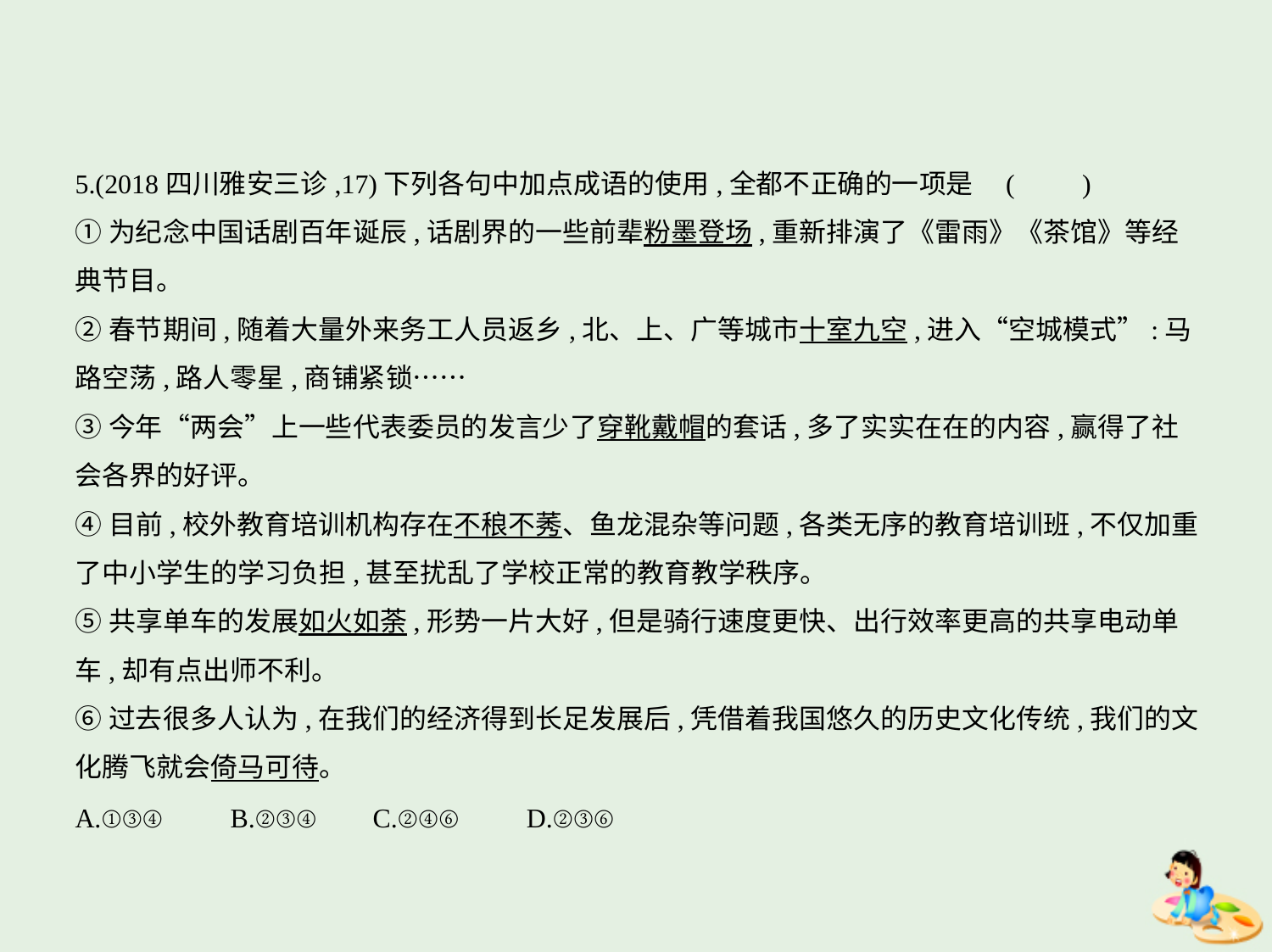

5.(2018四川雅安三诊,17)下列各句中加点成语的使用,全都不正确的一项是 (　　)
①为纪念中国话剧百年诞辰,话剧界的一些前辈粉墨登场,重新排演了《雷雨》《茶馆》等经
典节目。
②春节期间,随着大量外来务工人员返乡,北、上、广等城市十室九空,进入“空城模式”:马
路空荡,路人零星,商铺紧锁……
③今年“两会”上一些代表委员的发言少了穿靴戴帽的套话,多了实实在在的内容,赢得了社
会各界的好评。
④目前,校外教育培训机构存在不稂不莠、鱼龙混杂等问题,各类无序的教育培训班,不仅加重
了中小学生的学习负担,甚至扰乱了学校正常的教育教学秩序。
⑤共享单车的发展如火如荼,形势一片大好,但是骑行速度更快、出行效率更高的共享电动单
车,却有点出师不利。
⑥过去很多人认为,在我们的经济得到长足发展后,凭借着我国悠久的历史文化传统,我们的文
化腾飞就会倚马可待。
A.①③④　　B.②③④        C.②④⑥　　D.②③⑥